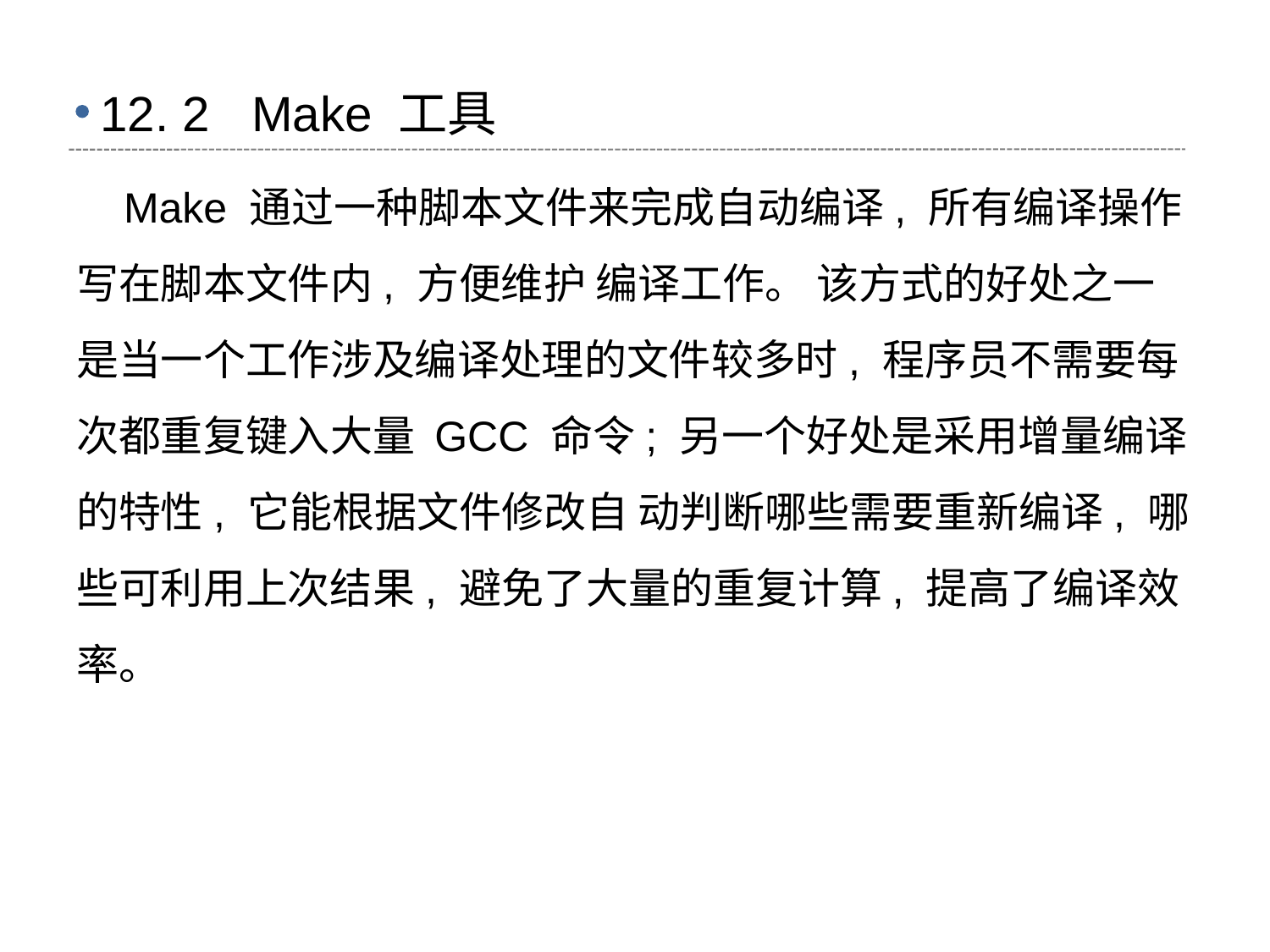

# 12. 2   Make 工具
    Make 通过一种脚本文件来完成自动编译, 所有编译操作写在脚本文件内, 方便维护 编译工作。 该方式的好处之一是当一个工作涉及编译处理的文件较多时, 程序员不需要每 次都重复键入大量 GCC 命令; 另一个好处是采用增量编译的特性, 它能根据文件修改自 动判断哪些需要重新编译, 哪些可利用上次结果, 避免了大量的重复计算, 提高了编译效率。